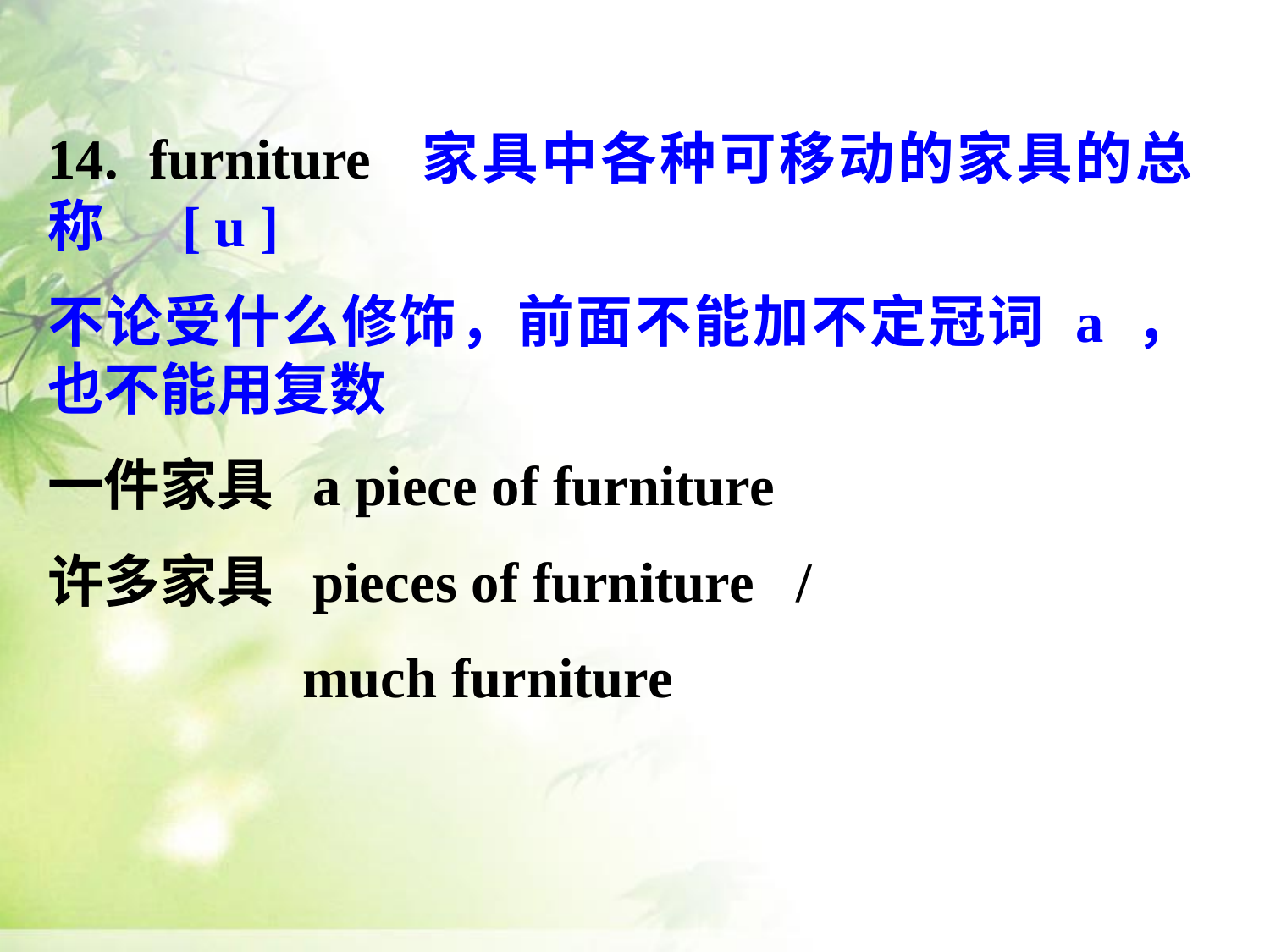

14.  furniture  家具中各种可移动的家具的总称     [ u ]
不论受什么修饰，前面不能加不定冠词 a ，也不能用复数
一件家具  a piece of furniture
许多家具  pieces of furniture   /
                  much furniture